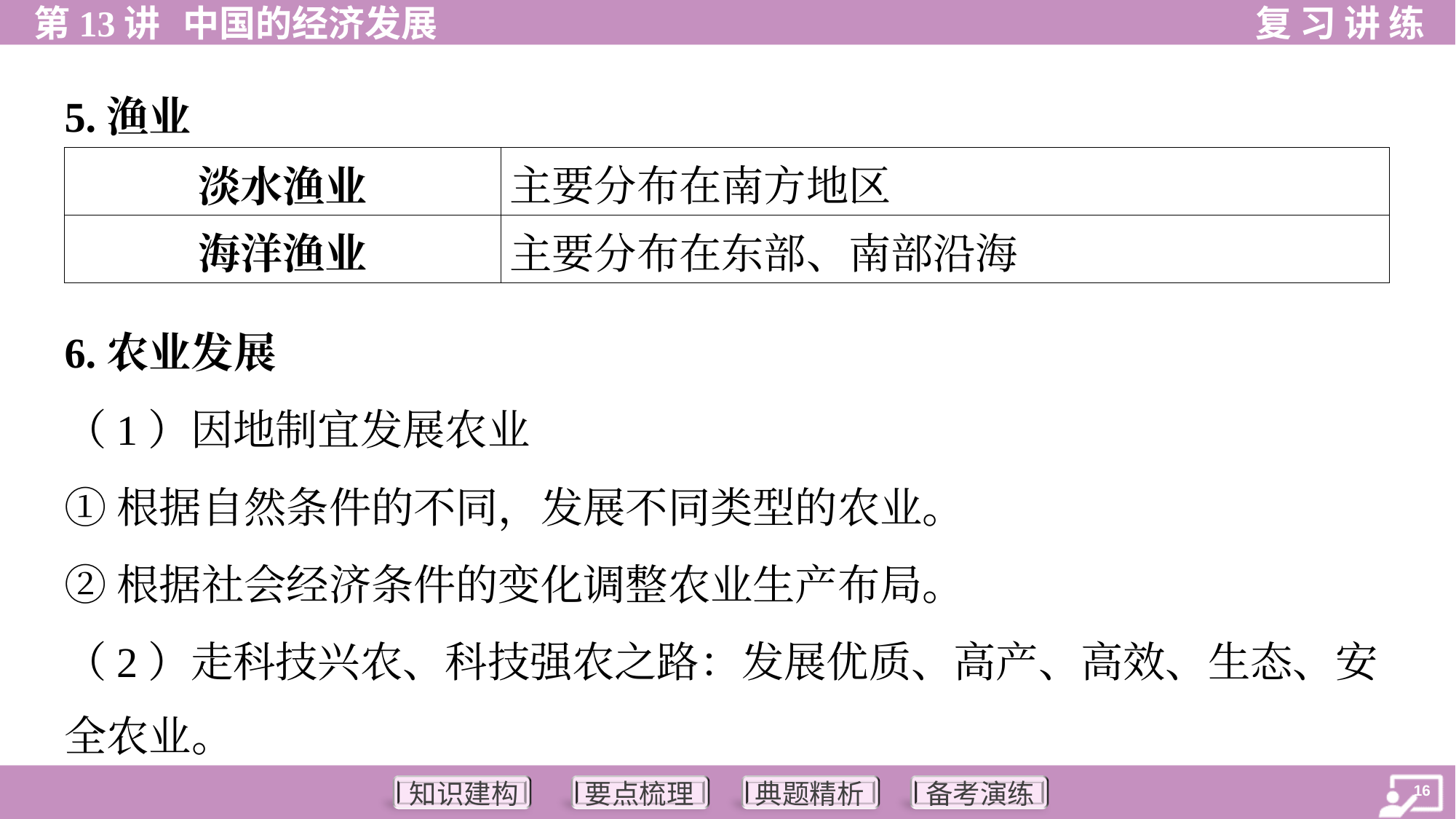

5.渔业
| 淡水渔业 | 主要分布在南方地区 |
| --- | --- |
| 海洋渔业 | 主要分布在东部、南部沿海 |
6.农业发展
（1）因地制宜发展农业
①根据自然条件的不同，发展不同类型的农业。
②根据社会经济条件的变化调整农业生产布局。
（2）走科技兴农、科技强农之路：发展优质、高产、高效、生态、安
全农业。